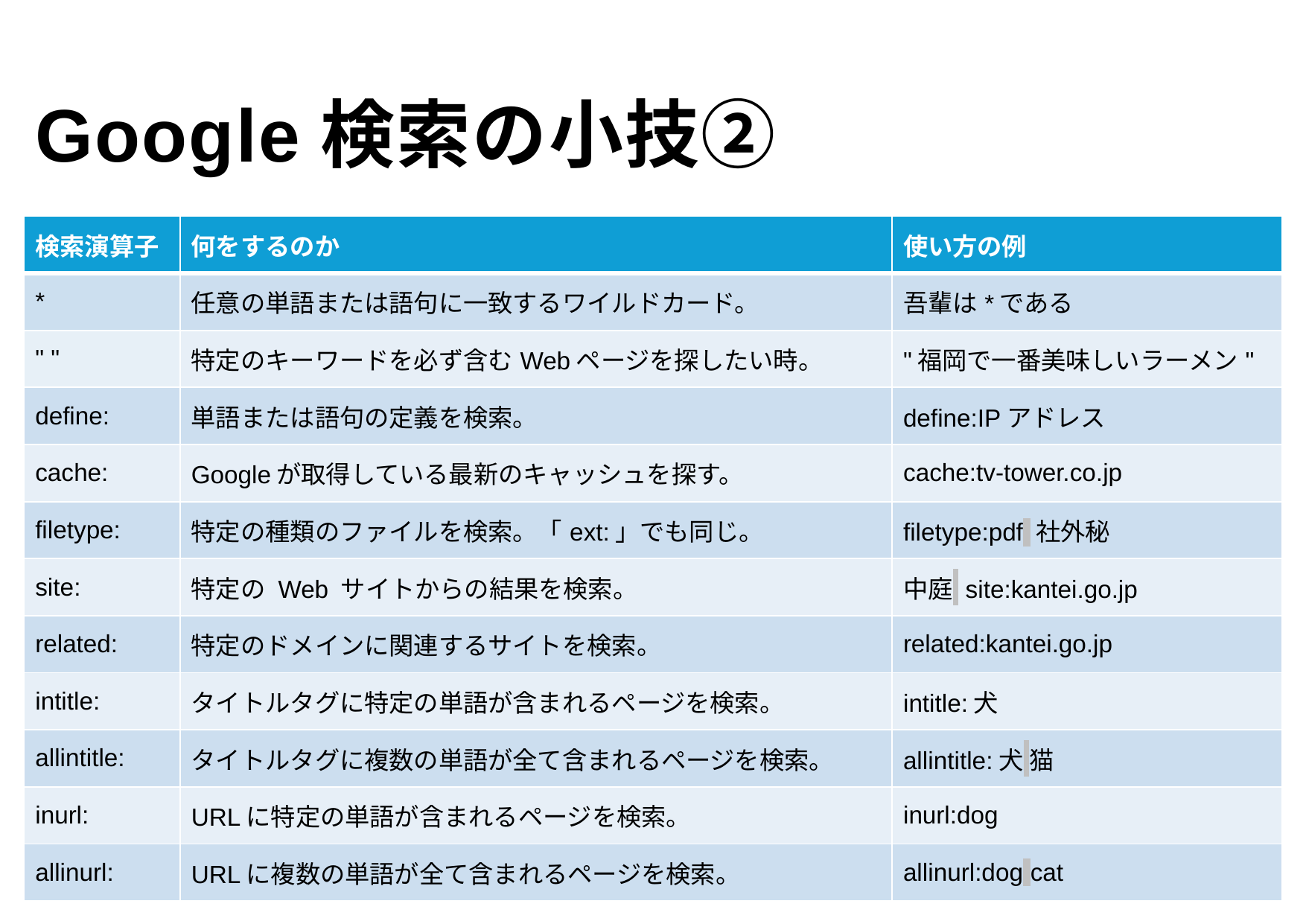

# Google検索の小技②
| 検索演算子 | 何をするのか | 使い方の例 |
| --- | --- | --- |
| \* | 任意の単語または語句に一致するワイルドカード。 | 吾輩は\*である |
| " " | 特定のキーワードを必ず含むWebページを探したい時。 | "福岡で一番美味しいラーメン" |
| define: | 単語または語句の定義を検索。 | define:IPアドレス |
| cache: | Googleが取得している最新のキャッシュを探す。 | cache:tv-tower.co.jp |
| filetype: | 特定の種類のファイルを検索。「ext:」でも同じ。 | filetype:pdf 社外秘 |
| site: | 特定の Web サイトからの結果を検索。 | 中庭 site:kantei.go.jp |
| related: | 特定のドメインに関連するサイトを検索。 | related:kantei.go.jp |
| intitle: | タイトルタグに特定の単語が含まれるページを検索。 | intitle:犬 |
| allintitle: | タイトルタグに複数の単語が全て含まれるページを検索。 | allintitle:犬 猫 |
| inurl: | URLに特定の単語が含まれるページを検索。 | inurl:dog |
| allinurl: | URLに複数の単語が全て含まれるページを検索。 | allinurl:dog cat |